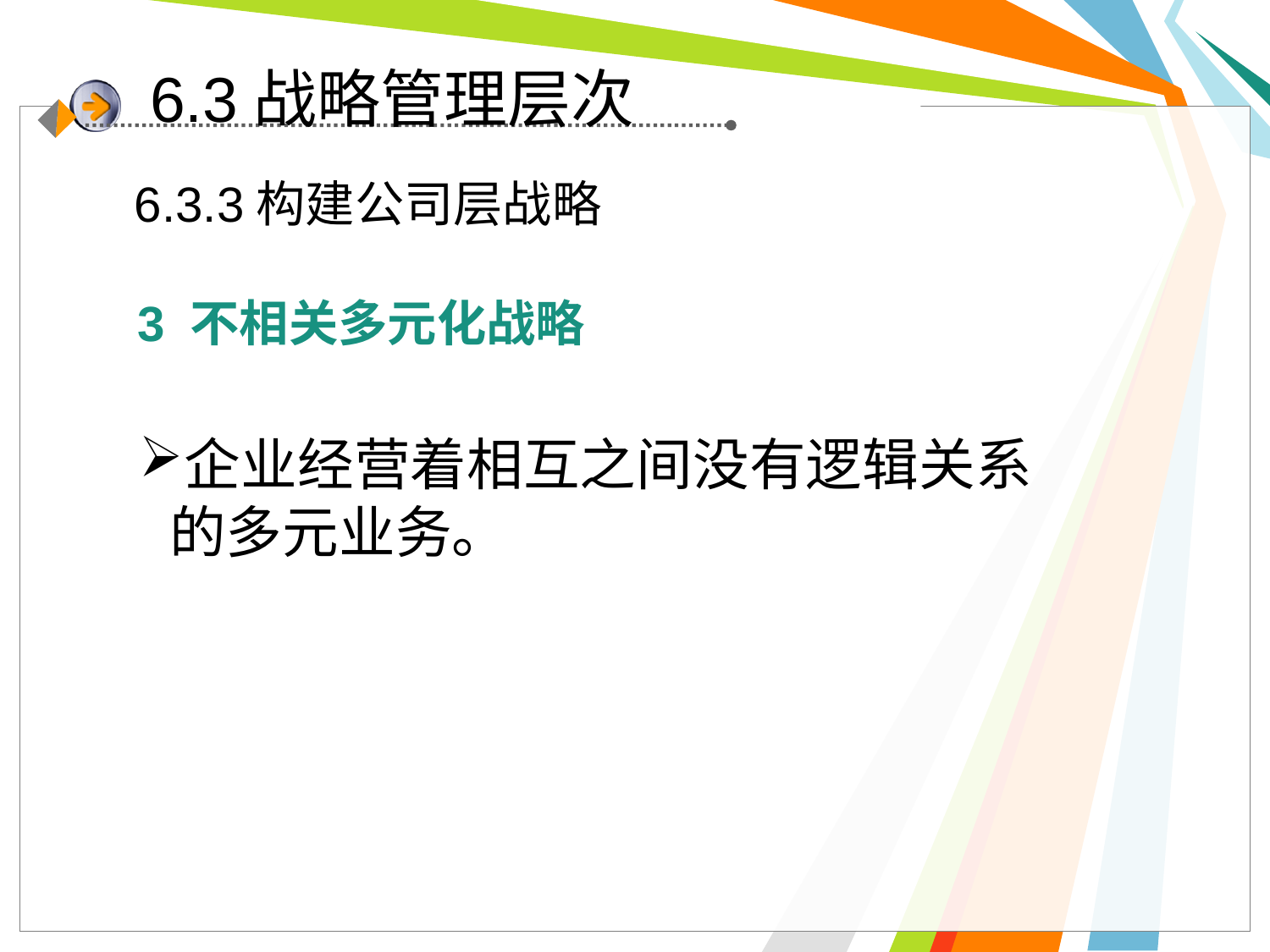

6.3战略管理层次

6.3.3构建公司层战略
3 不相关多元化战略

企业经营着相互之间没有逻辑关系的多元业务。